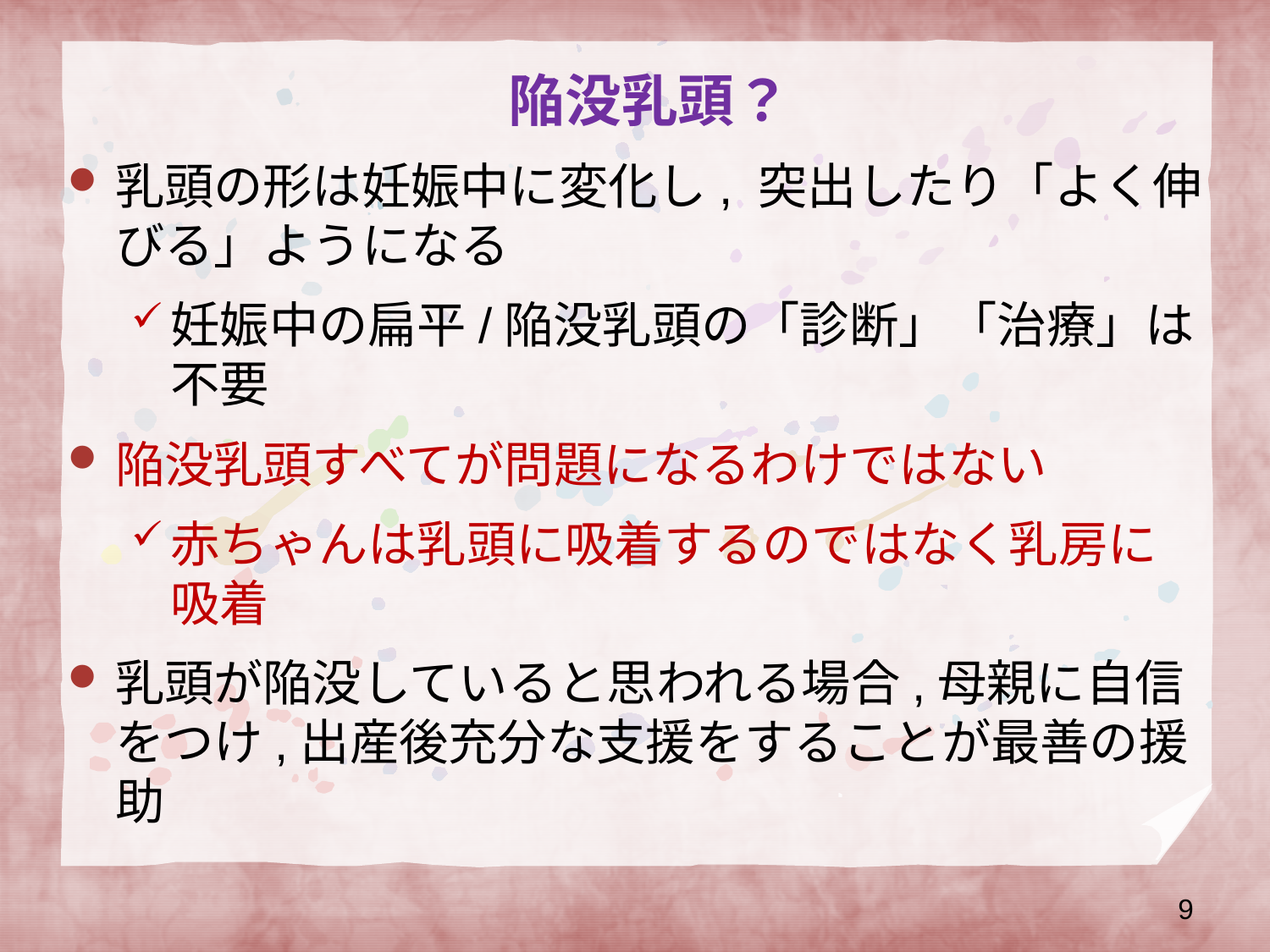

# 陥没乳頭？
乳頭の形は妊娠中に変化し, 突出したり「よく伸びる」ようになる
妊娠中の扁平/陥没乳頭の「診断」「治療」は不要
陥没乳頭すべてが問題になるわけではない
赤ちゃんは乳頭に吸着するのではなく乳房に吸着
乳頭が陥没していると思われる場合,母親に自信をつけ,出産後充分な支援をすることが最善の援助
9